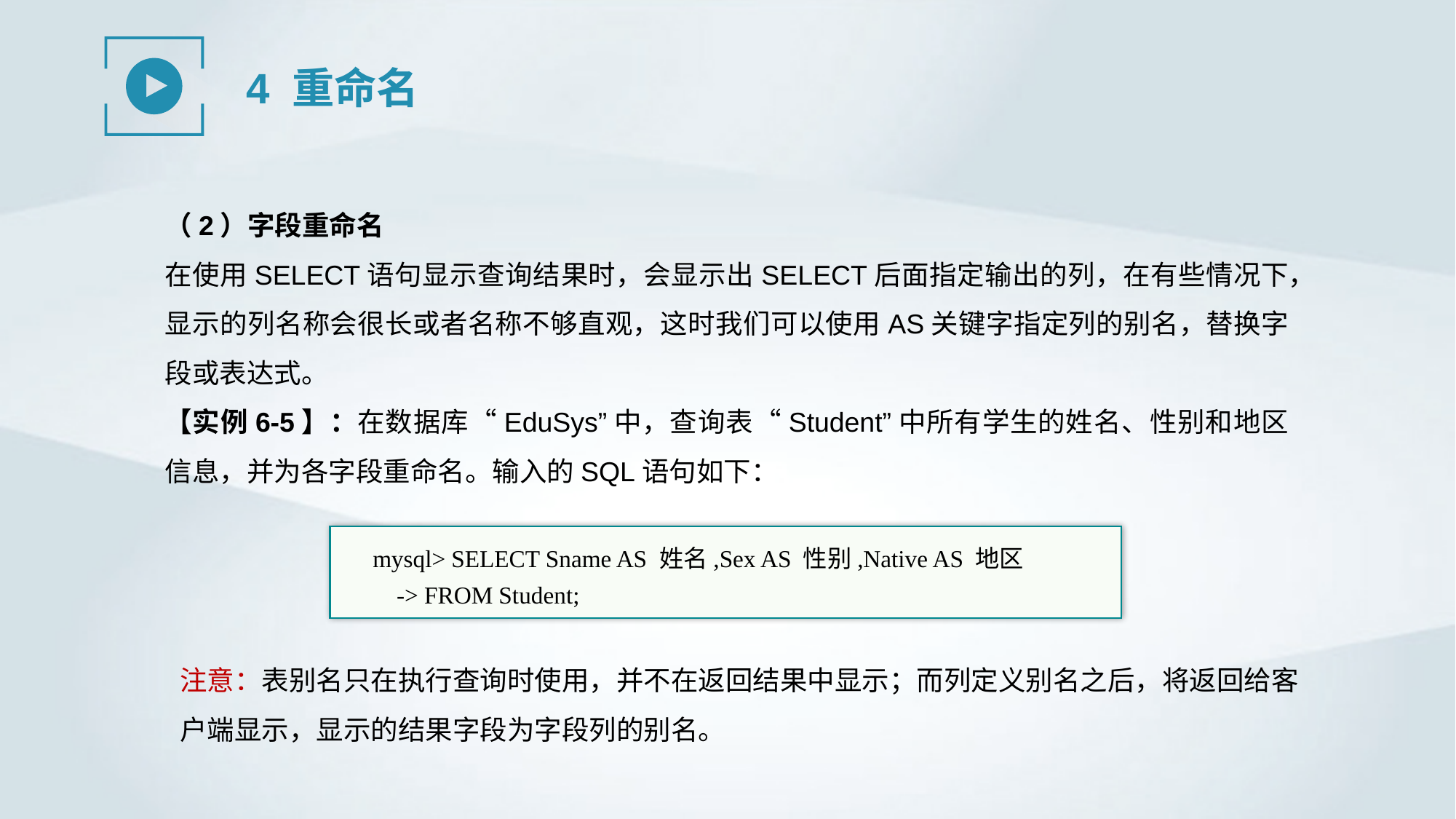

4 重命名
（2）字段重命名
在使用SELECT语句显示查询结果时，会显示出SELECT后面指定输出的列，在有些情况下，显示的列名称会很长或者名称不够直观，这时我们可以使用AS关键字指定列的别名，替换字段或表达式。
【实例6-5】：在数据库“EduSys”中，查询表“Student”中所有学生的姓名、性别和地区信息，并为各字段重命名。输入的SQL语句如下：

mysql> SELECT Sname AS 姓名,Sex AS 性别,Native AS 地区
    -> FROM Student;
注意：表别名只在执行查询时使用，并不在返回结果中显示；而列定义别名之后，将返回给客户端显示，显示的结果字段为字段列的别名。